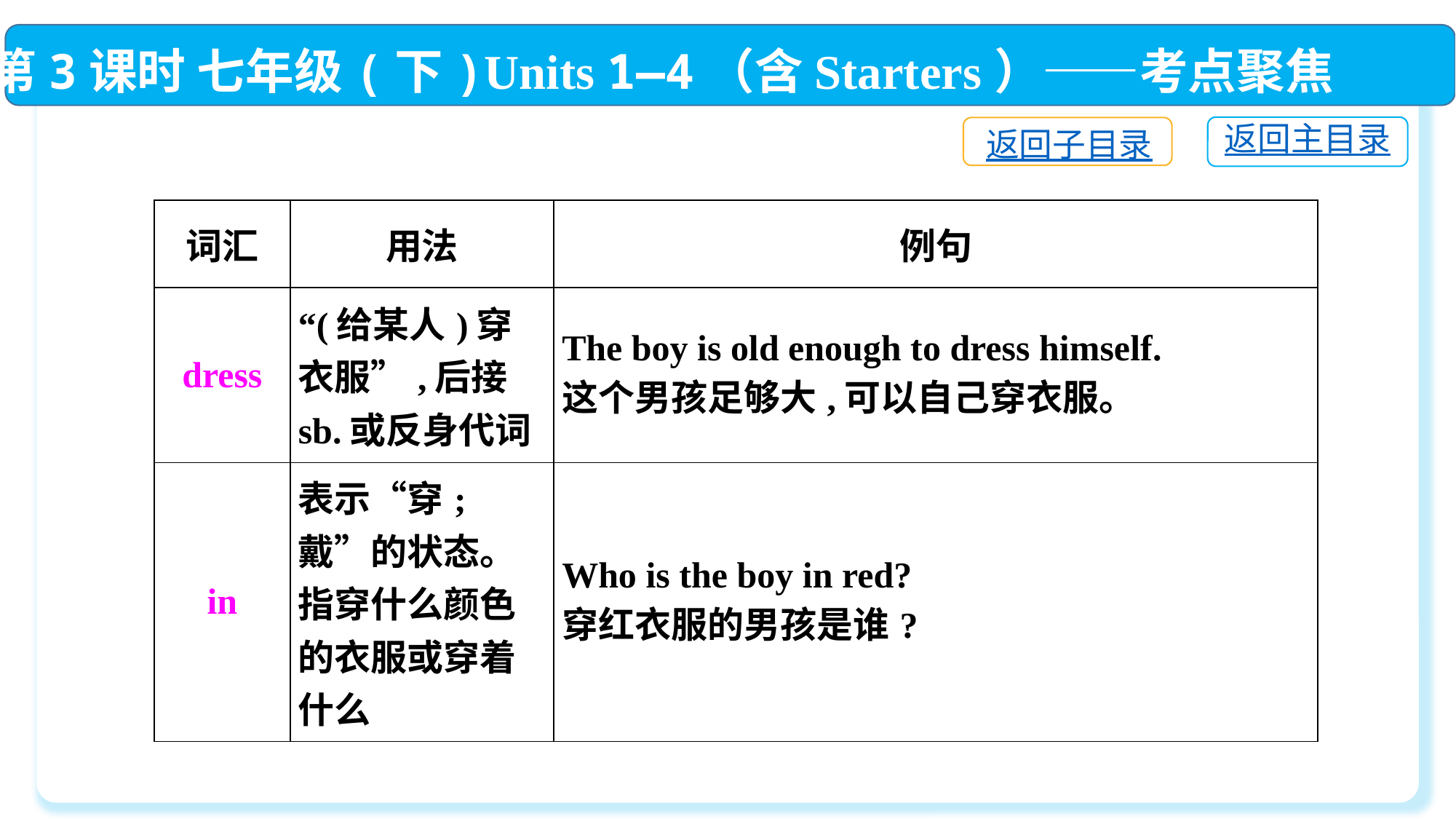

第3课时 七年级(下)Units 1—4（含Starters）——考点聚焦

返回主目录

返回子目录
| 词汇 | 用法 | 例句 |
| --- | --- | --- |
| dress | “(给某人)穿衣服”,后接sb.或反身代词 | The boy is old enough to dress himself. 这个男孩足够大,可以自己穿衣服。 |
| in | 表示“穿;戴”的状态。指穿什么颜色的衣服或穿着什么 | Who is the boy in red? 穿红衣服的男孩是谁? |